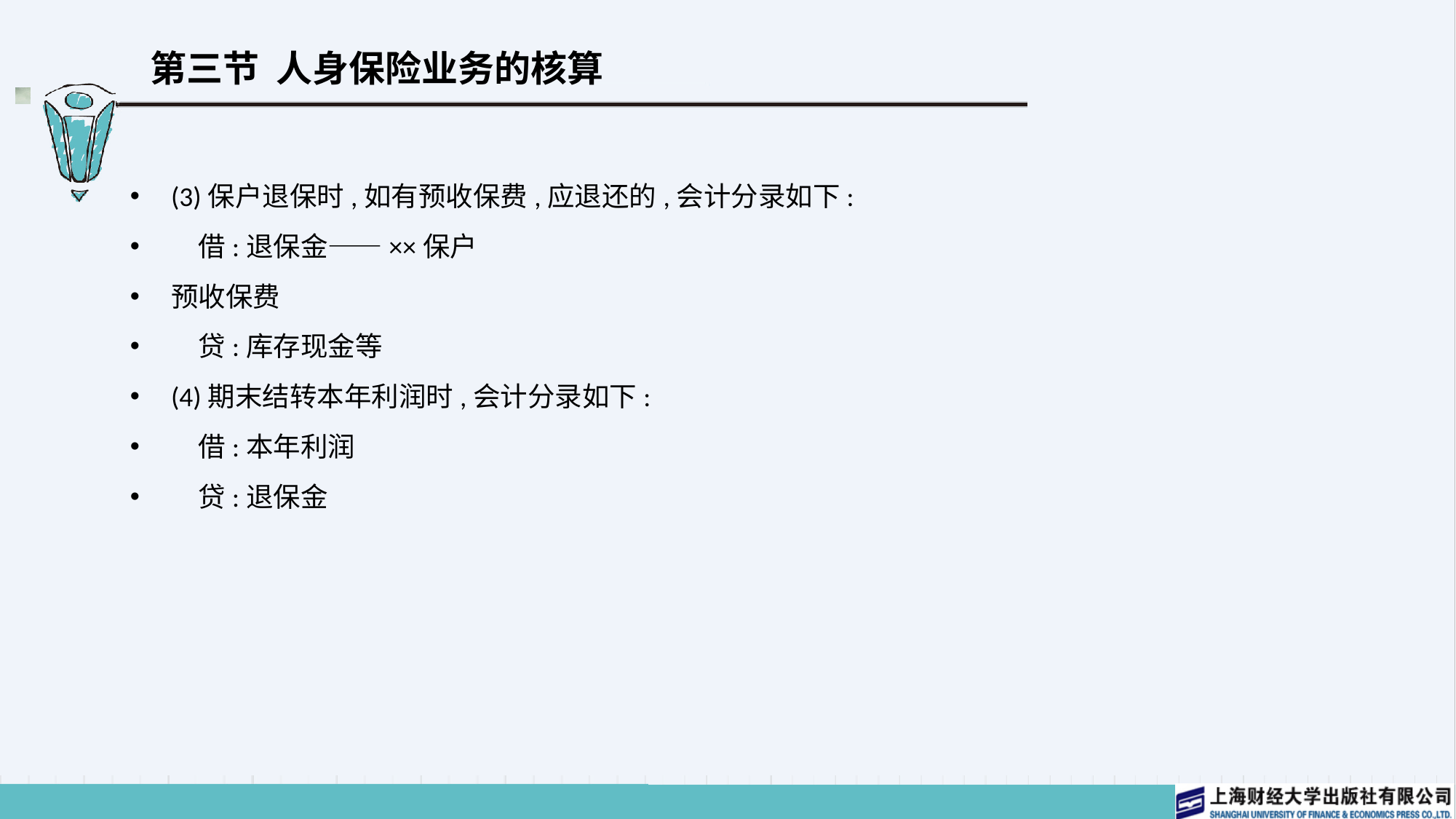

# 第三节  人身保险业务的核算
(3)保户退保时,如有预收保费,应退还的,会计分录如下:
　借:退保金——××保户
预收保费
　贷:库存现金等
(4)期末结转本年利润时,会计分录如下:
　借:本年利润
　贷:退保金